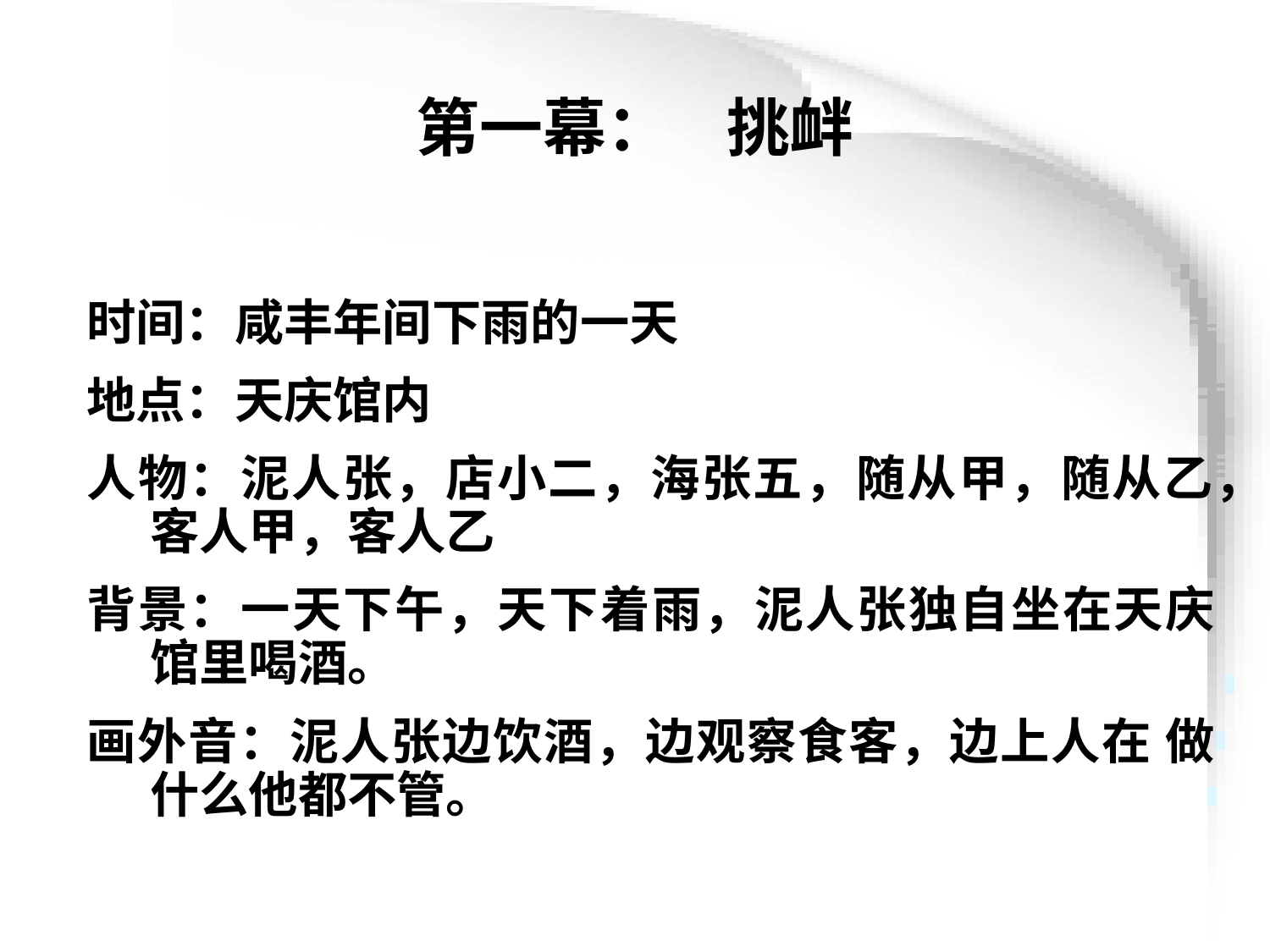

# 第一幕：    挑衅
时间：咸丰年间下雨的一天
地点：天庆馆内
人物：泥人张，店小二，海张五，随从甲，随从乙，客人甲，客人乙
背景：一天下午，天下着雨，泥人张独自坐在天庆馆里喝酒。
画外音：泥人张边饮酒，边观察食客，边上人在 做什么他都不管。